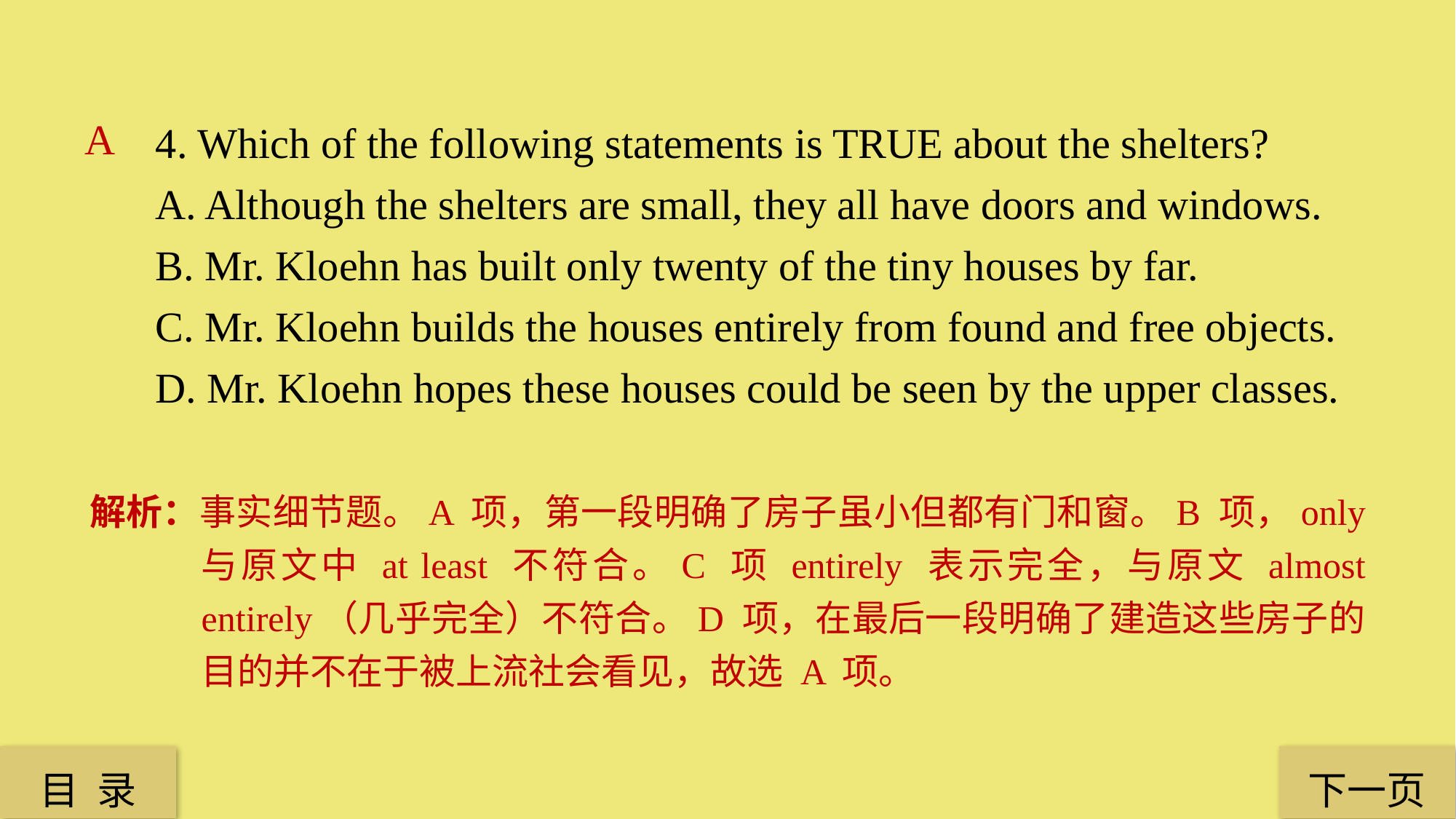

4. Which of the following statements is TRUE about the shelters?
A. Although the shelters are small, they all have doors and windows.
B. Mr. Kloehn has built only twenty of the tiny houses by far.
C. Mr. Kloehn builds the houses entirely from found and free objects.
D. Mr. Kloehn hopes these houses could be seen by the upper classes.
A
解析：事实细节题。A 项，第一段明确了房子虽小但都有门和窗。B 项，only 与原文中 at least 不符合。C 项 entirely 表示完全，与原文 almost entirely（几乎完全）不符合。D 项，在最后一段明确了建造这些房子的目的并不在于被上流社会看见，故选 A 项。